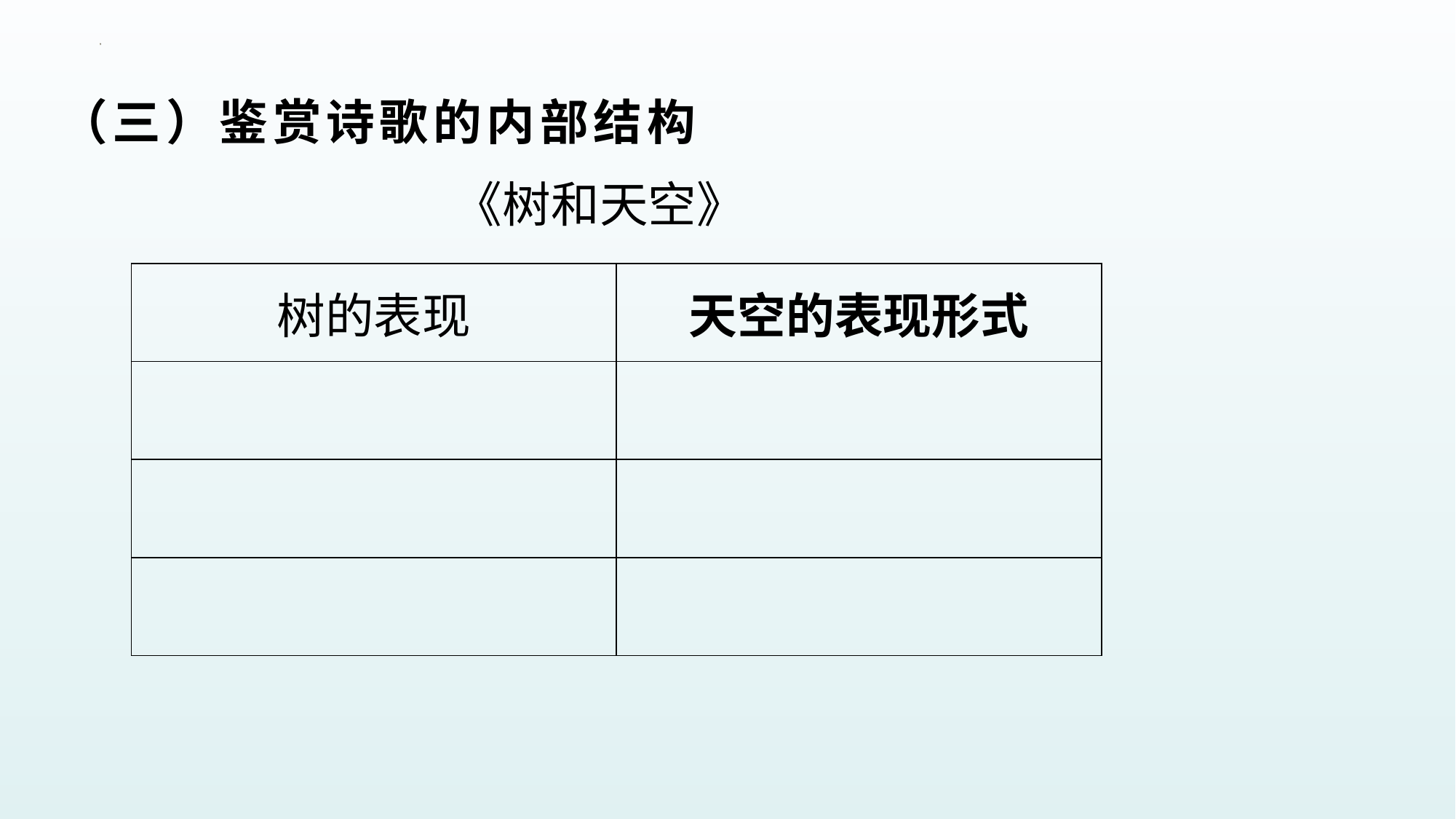

（三）鉴赏诗歌的内部结构
《树和天空》
| 树的表现 | 天空的表现形式 |
| --- | --- |
|  |  |
|  |  |
|  |  |